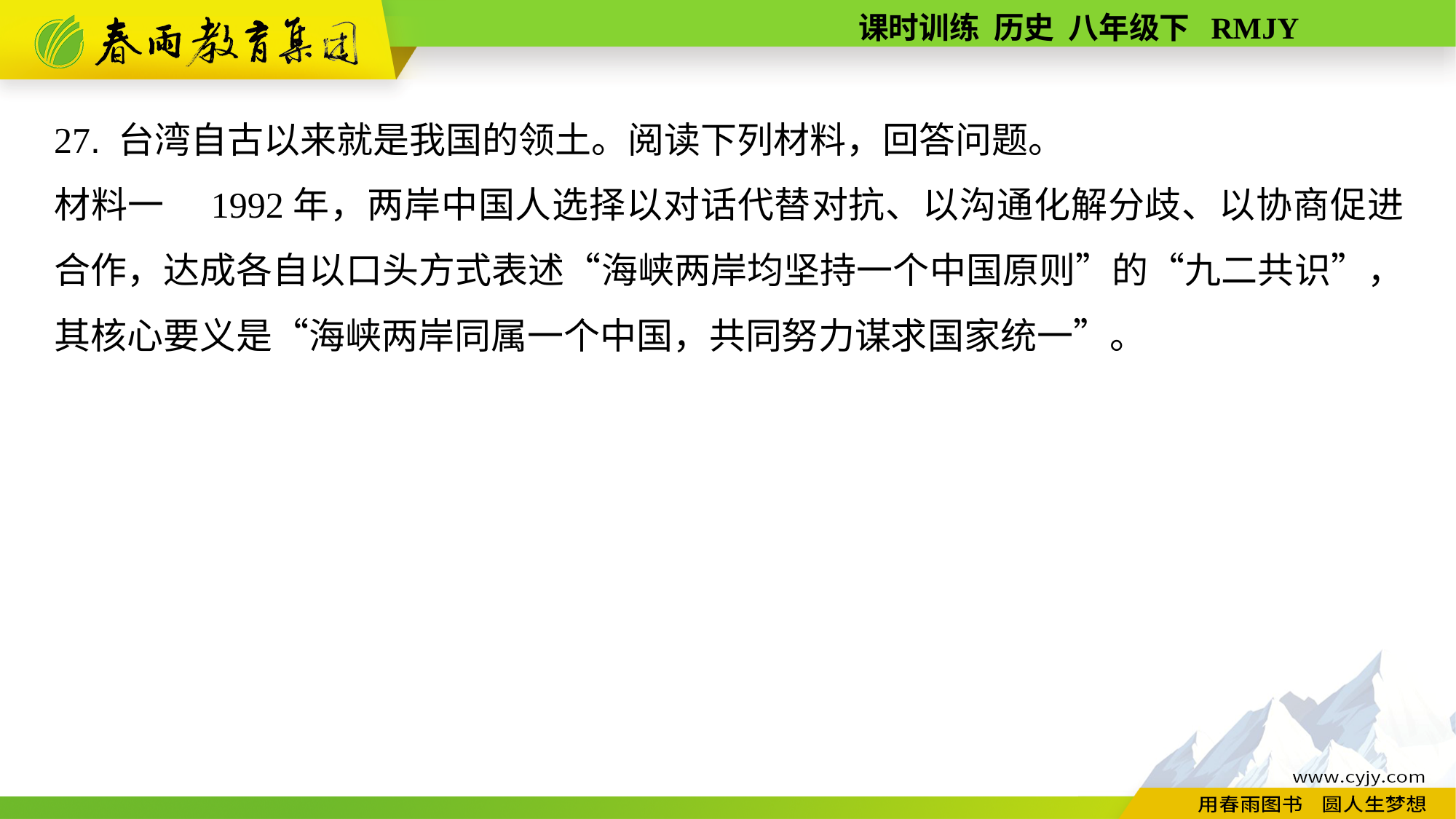

27. 台湾自古以来就是我国的领土。阅读下列材料，回答问题。
材料一　1992年，两岸中国人选择以对话代替对抗、以沟通化解分歧、以协商促进合作，达成各自以口头方式表述“海峡两岸均坚持一个中国原则”的“九二共识”，其核心要义是“海峡两岸同属一个中国，共同努力谋求国家统一”。